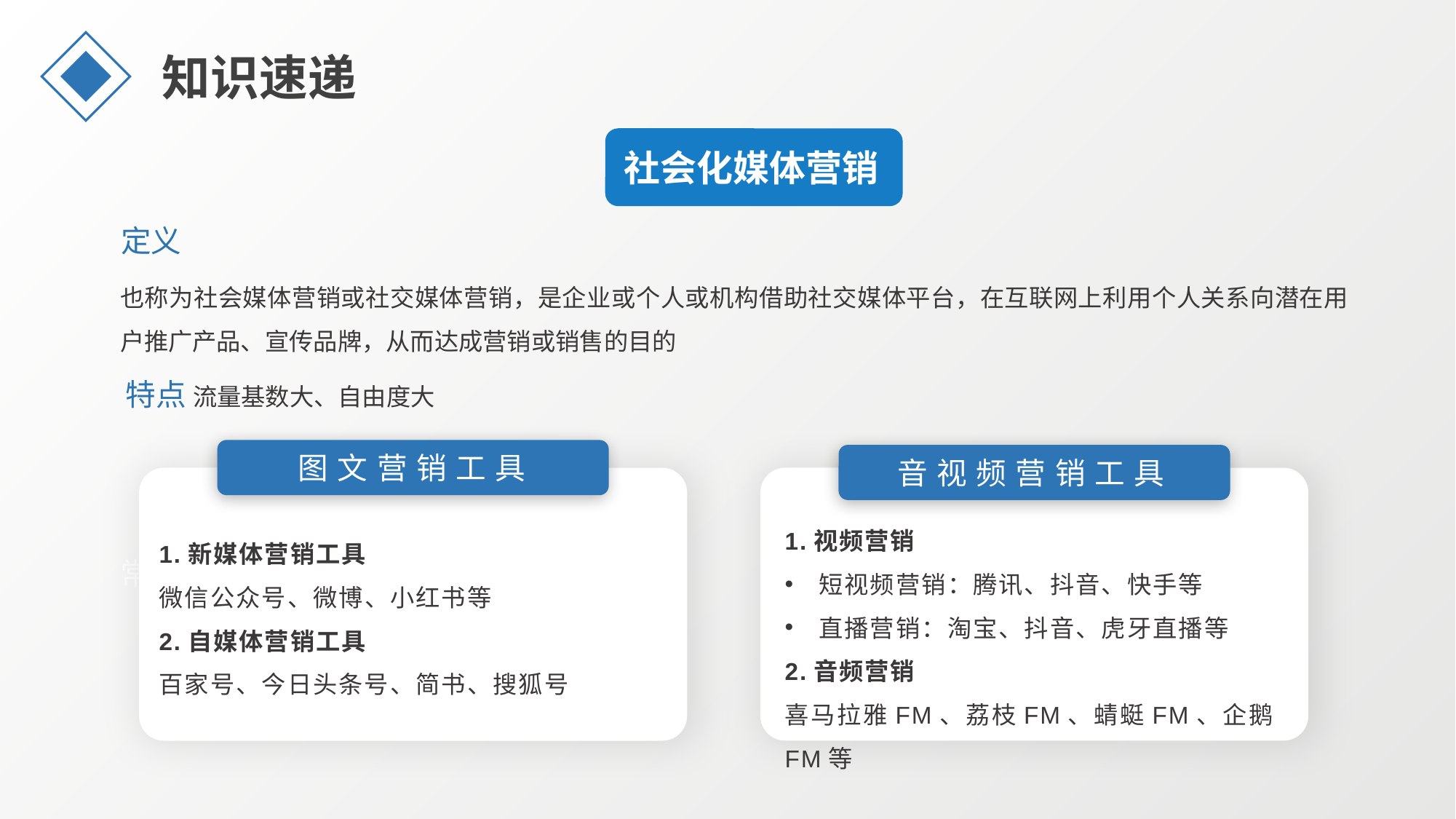

知识速递

社会化媒体营销
定义
也称为社会媒体营销或社交媒体营销，是企业或个人或机构借助社交媒体平台，在互联网上利用个人关系向潜在用户推广产品、宣传品牌，从而达成营销或销售的目的
特点 流量基数大、自由度大

图文营销工具

音视频营销工具

1.视频营销
短视频营销：腾讯、抖音、快手等
直播营销：淘宝、抖音、虎牙直播等
2.音频营销
喜马拉雅FM、荔枝FM、蜻蜓FM、企鹅FM等
1.新媒体营销工具
微信公众号、微博、小红书等
2.自媒体营销工具
百家号、今日头条号、简书、搜狐号
常用工具